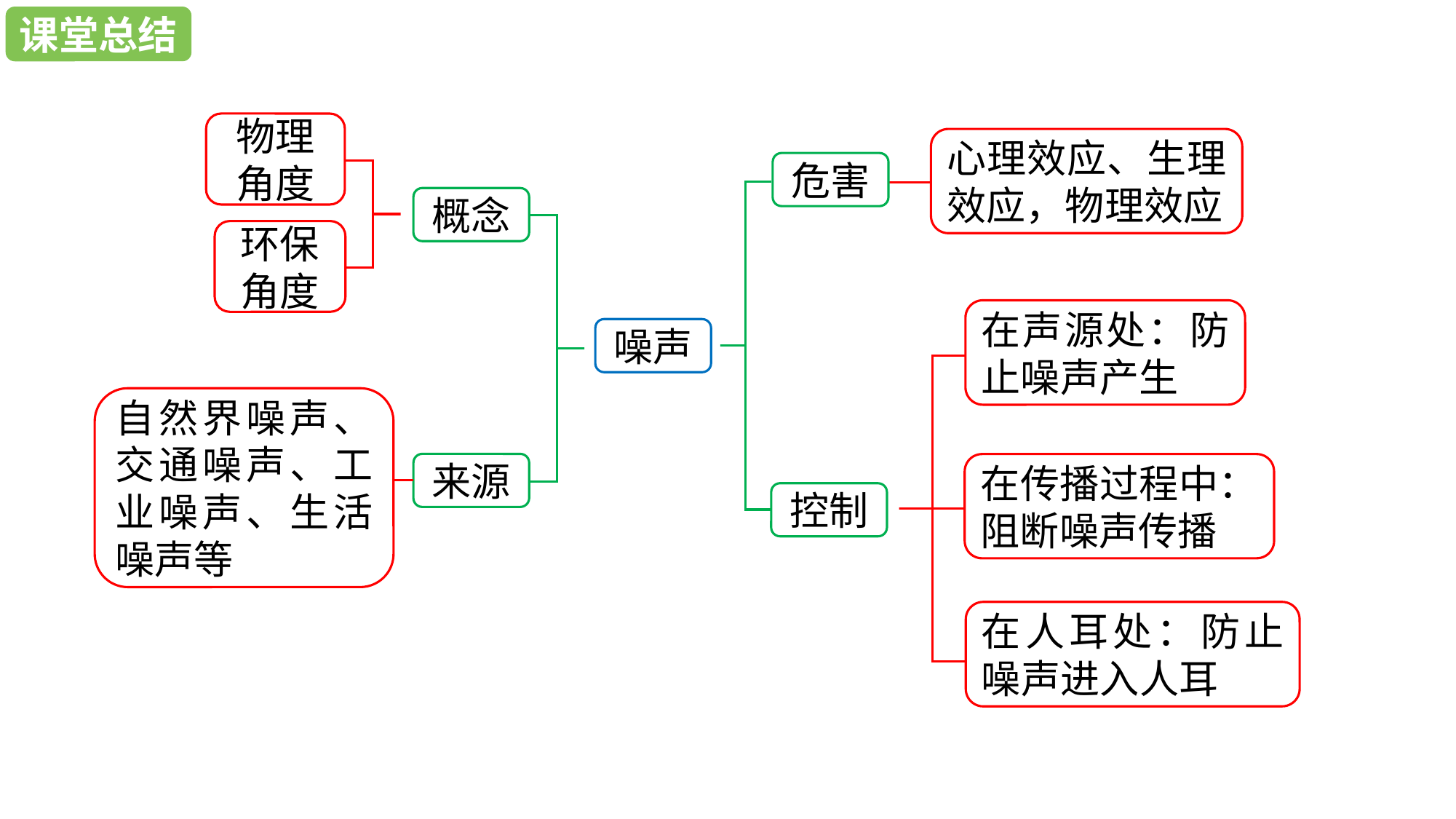

课堂总结
课堂总结
物理角度
心理效应、生理效应，物理效应
危害

概念

环保角度
在声源处：防止噪声产生
噪声

自然界噪声、交通噪声、工业噪声、生活噪声等
来源
在传播过程中：阻断噪声传播
控制
在人耳处：防止噪声进入人耳